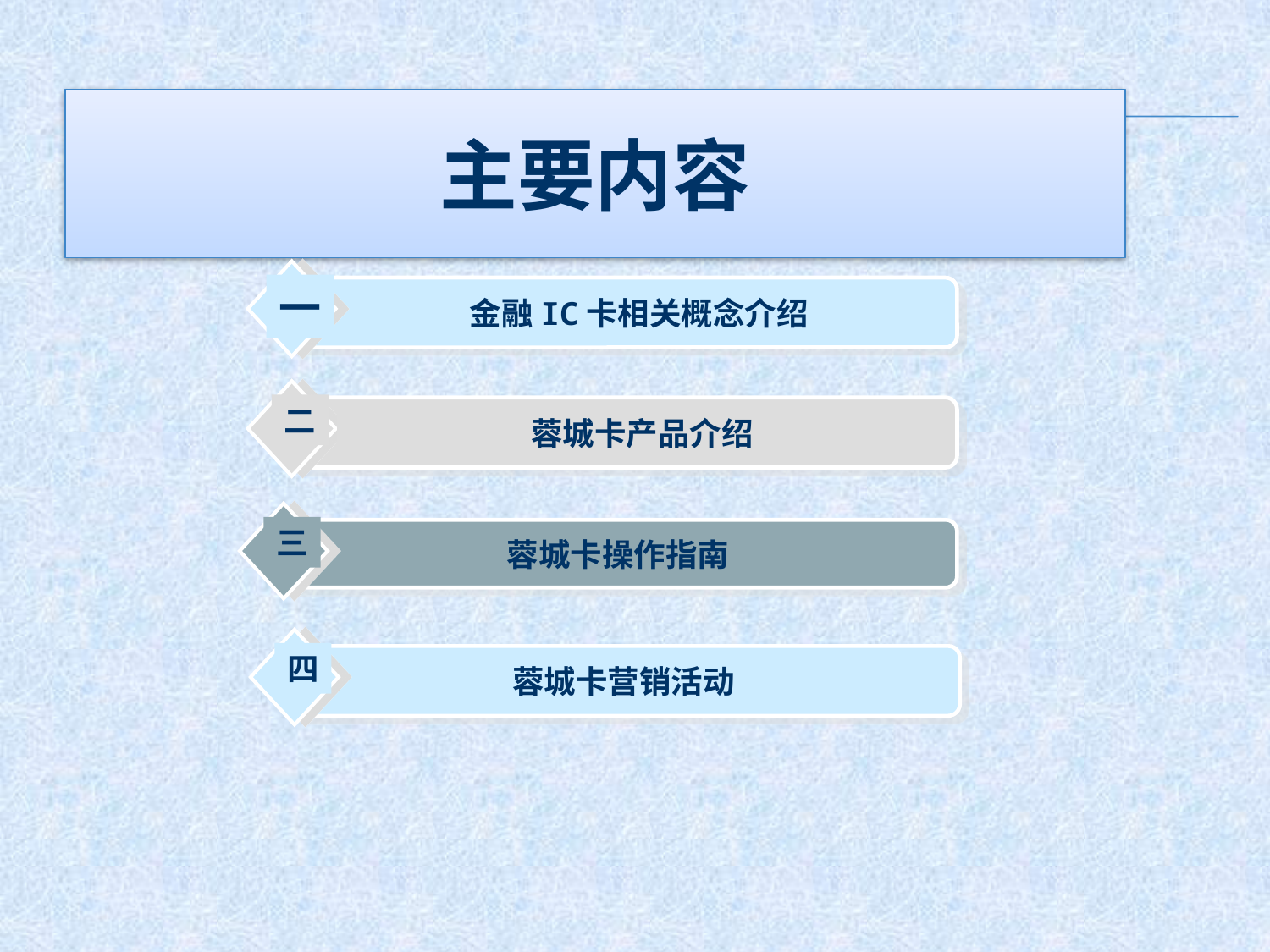

主要内容

一

    金融IC卡相关概念介绍

二

蓉城卡产品介绍

三
蓉城卡操作指南

四

蓉城卡营销活动